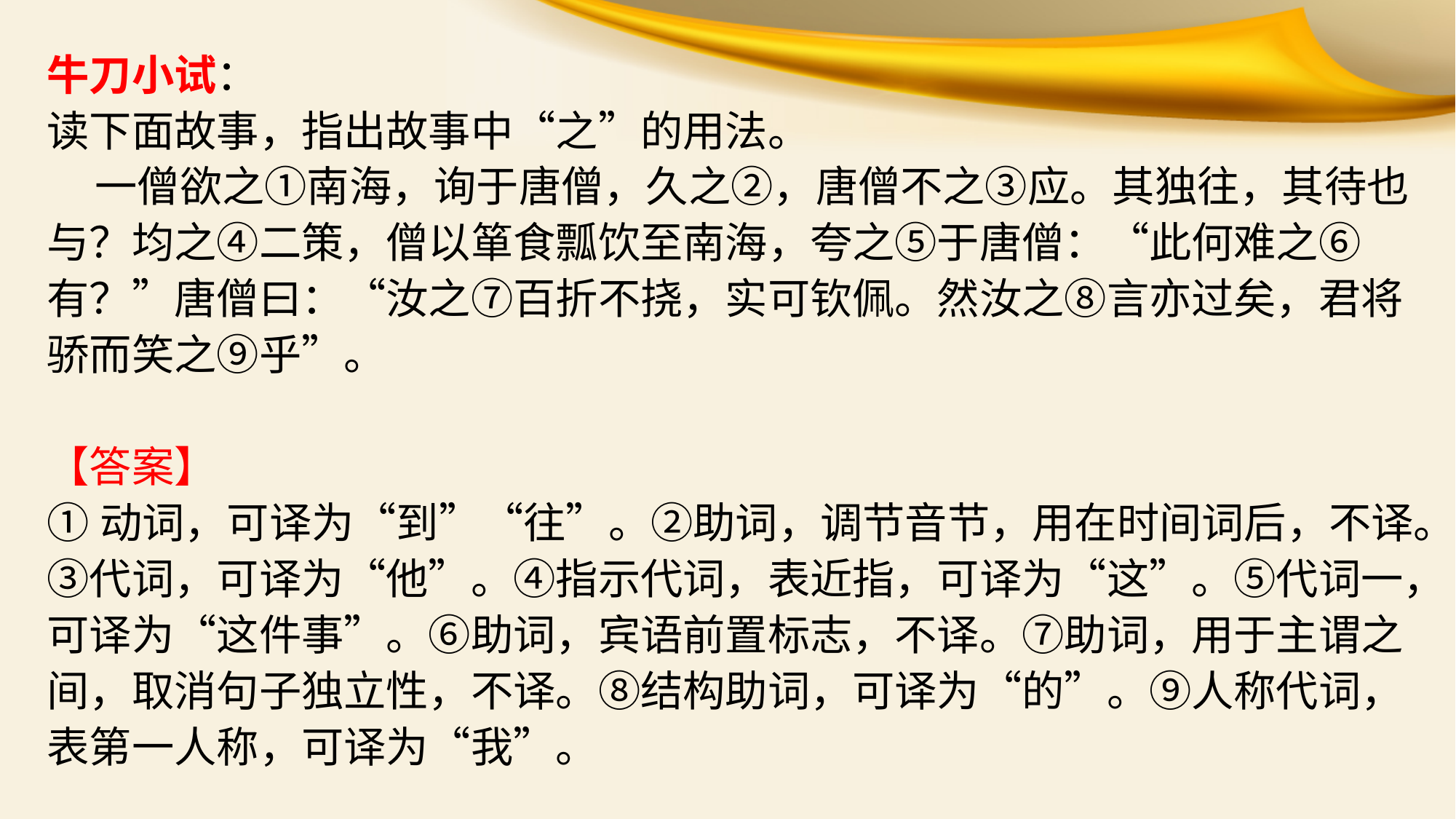

牛刀小试：
读下面故事，指出故事中“之”的用法。
    一僧欲之①南海，询于唐僧，久之②，唐僧不之③应。其独往，其待也与？均之④二策，僧以箪食瓢饮至南海，夸之⑤于唐僧：“此何难之⑥有？”唐僧曰：“汝之⑦百折不挠，实可钦佩。然汝之⑧言亦过矣，君将骄而笑之⑨乎”。

【答案】
①动词，可译为“到”“往”。②助词，调节音节，用在时间词后，不译。③代词，可译为“他”。④指示代词，表近指，可译为“这”。⑤代词一，可译为“这件事”。⑥助词，宾语前置标志，不译。⑦助词，用于主谓之间，取消句子独立性，不译。⑧结构助词，可译为“的”。⑨人称代词，表第一人称，可译为“我”。